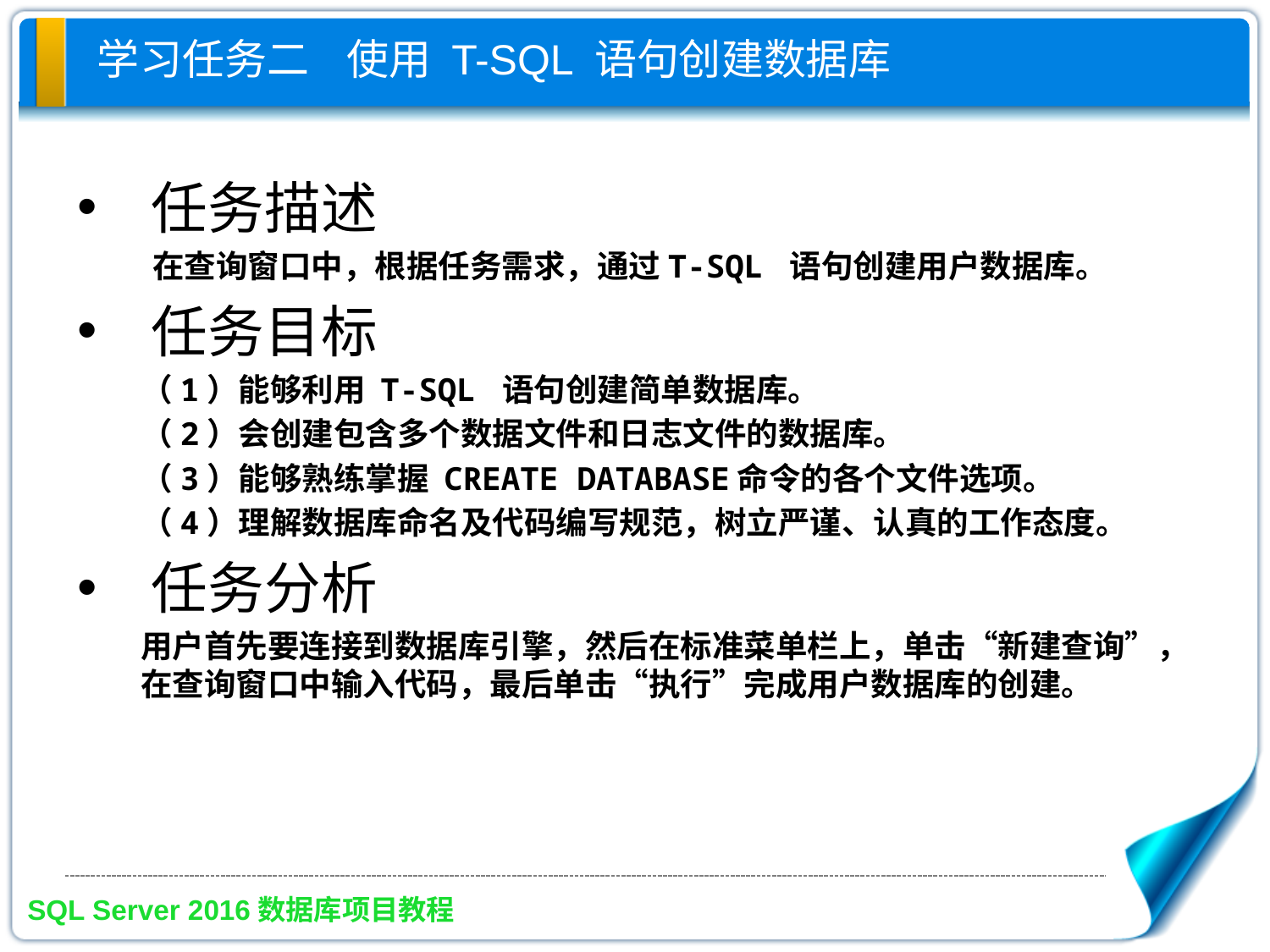

# 学习任务二    使用 T-SQL 语句创建数据库
任务描述
在查询窗口中，根据任务需求，通过T-SQL 语句创建用户数据库。
任务目标
（1）能够利用 T-SQL 语句创建简单数据库。
（2）会创建包含多个数据文件和日志文件的数据库。
（3）能够熟练掌握 CREATE DATABASE命令的各个文件选项。
（4）理解数据库命名及代码编写规范，树立严谨、认真的工作态度。
任务分析
用户首先要连接到数据库引擎，然后在标准菜单栏上，单击“新建查询”，在查询窗口中输入代码，最后单击“执行”完成用户数据库的创建。